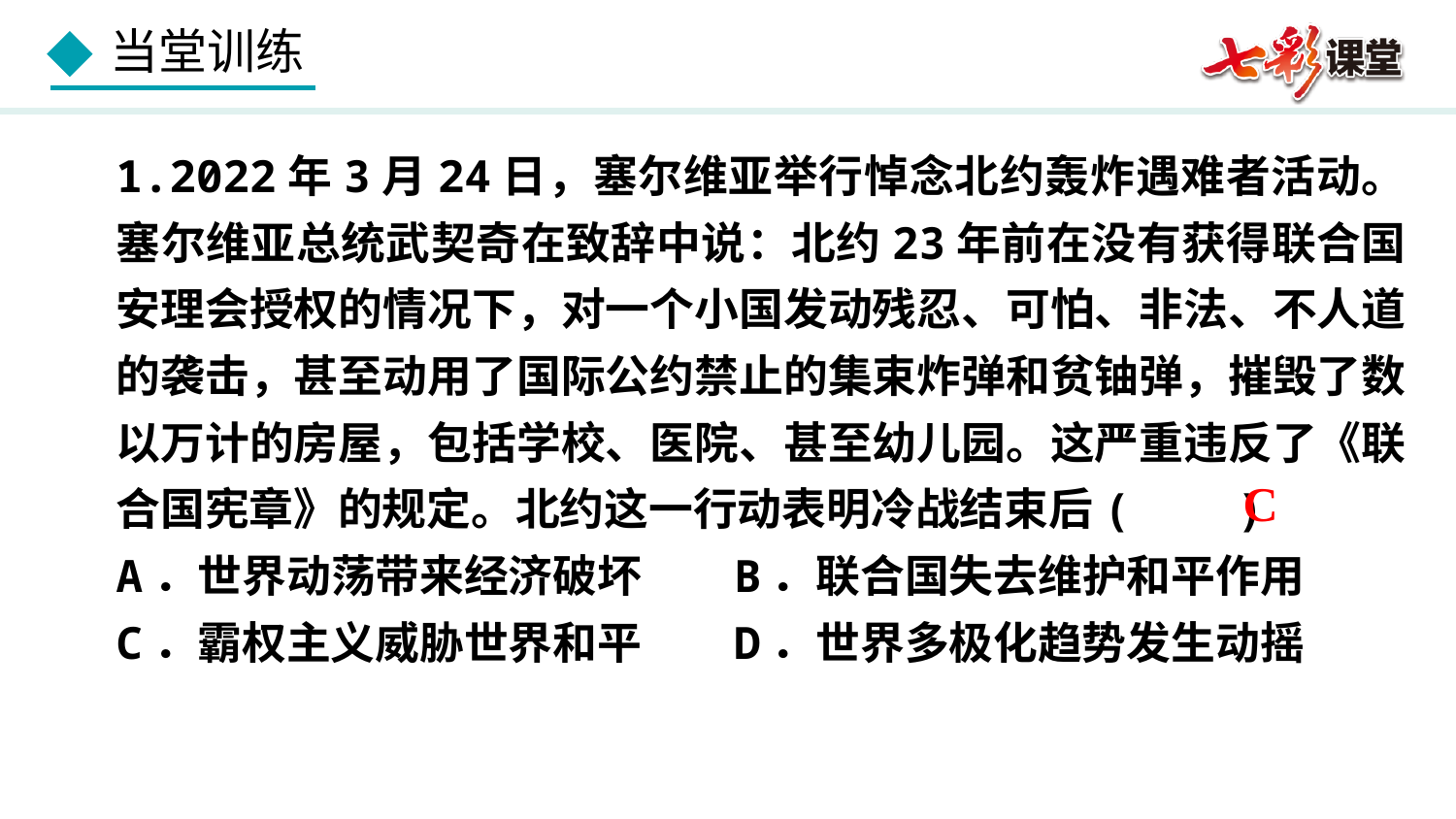

1.2022年3月24日，塞尔维亚举行悼念北约轰炸遇难者活动。塞尔维亚总统武契奇在致辞中说：北约23年前在没有获得联合国安理会授权的情况下，对一个小国发动残忍、可怕、非法、不人道的袭击，甚至动用了国际公约禁止的集束炸弹和贫铀弹，摧毁了数以万计的房屋，包括学校、医院、甚至幼儿园。这严重违反了《联合国宪章》的规定。北约这一行动表明冷战结束后(    )
A．世界动荡带来经济破坏        B．联合国失去维护和平作用
C．霸权主义威胁世界和平        D．世界多极化趋势发生动摇
C